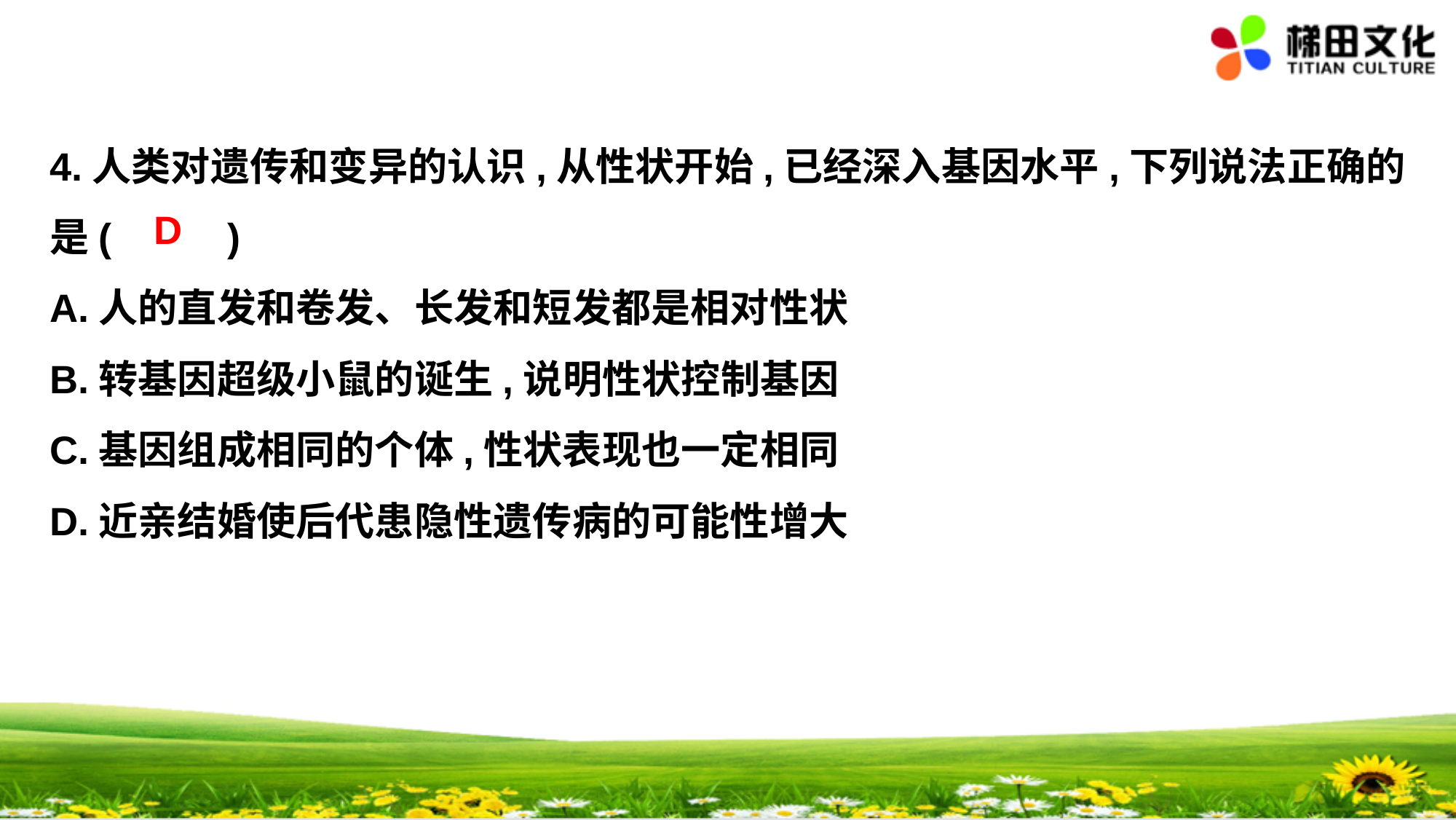

4.人类对遗传和变异的认识,从性状开始,已经深入基因水平,下列说法正确的
是(　  　)
A.人的直发和卷发、长发和短发都是相对性状
B.转基因超级小鼠的诞生,说明性状控制基因
C.基因组成相同的个体,性状表现也一定相同
D.近亲结婚使后代患隐性遗传病的可能性增大
D